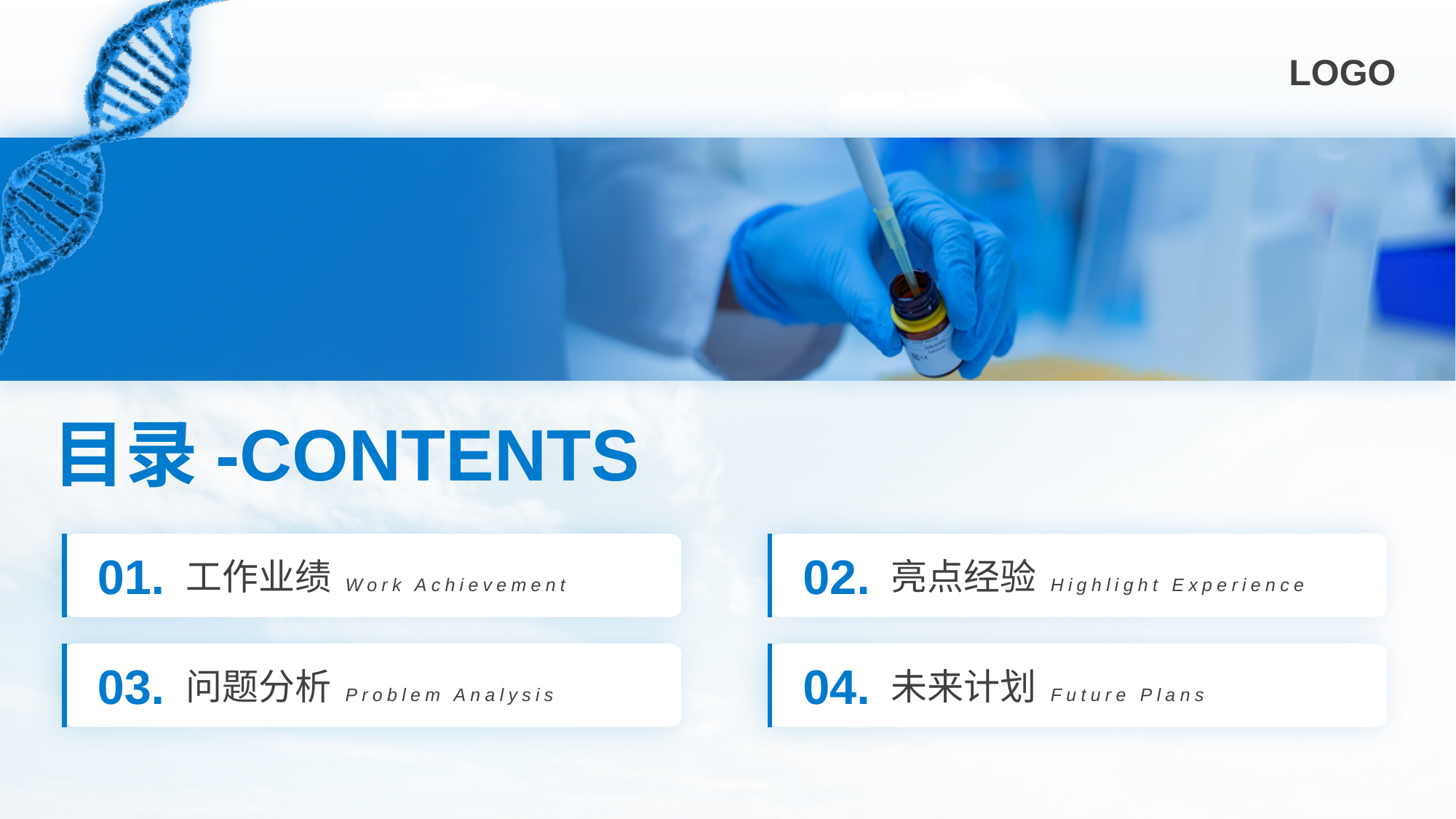

目录-CONTENTS

01.
工作业绩
Work Achievement

02.
亮点经验
Highlight Experience

03.
问题分析
Problem Analysis

04.
未来计划
Future Plans